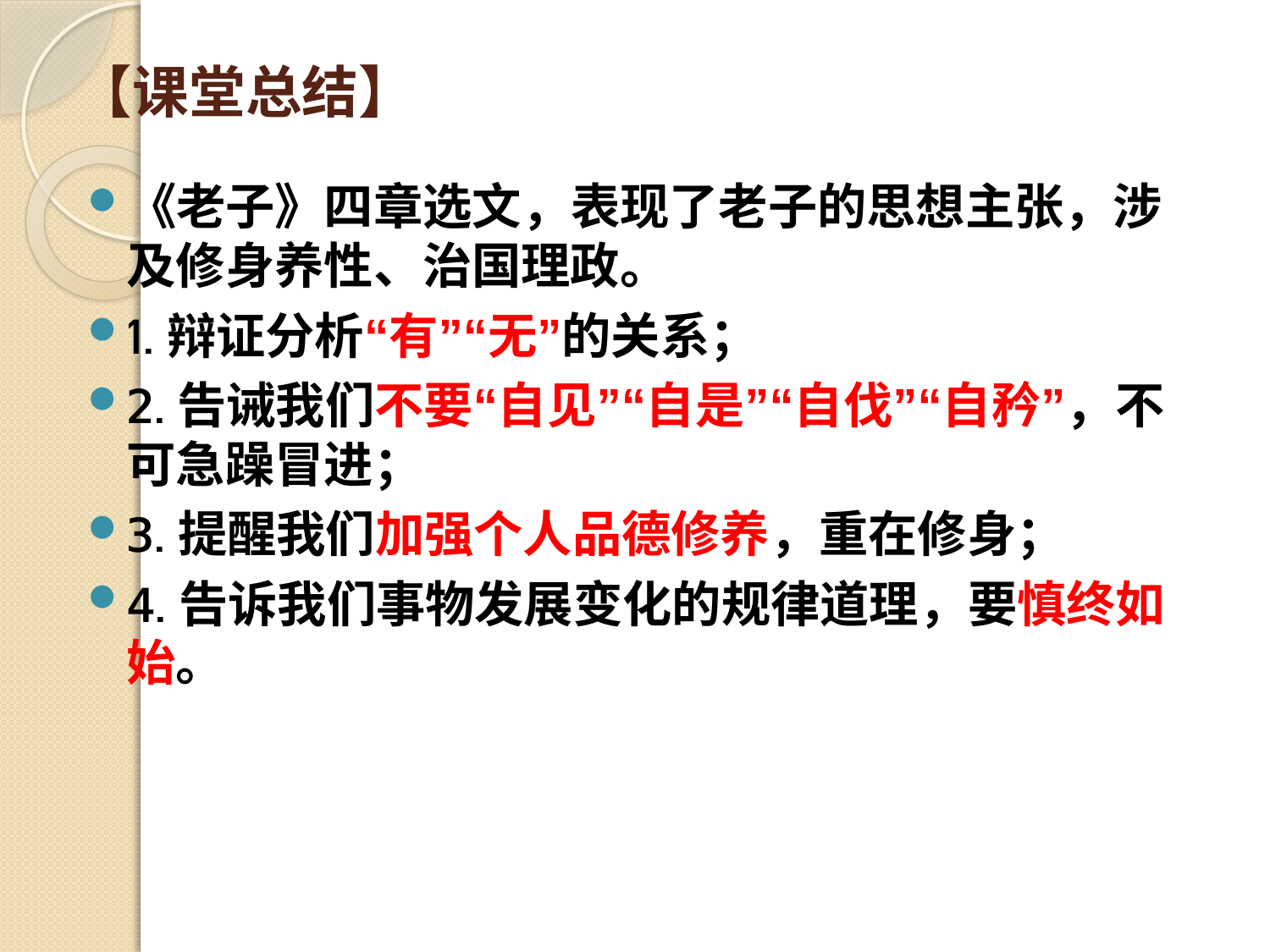

# 【课堂总结】
《老子》四章选文，表现了老子的思想主张，涉及修身养性、治国理政。
1.辩证分析“有”“无”的关系；
2.告诫我们不要“自见”“自是”“自伐”“自矜”，不可急躁冒进；
3.提醒我们加强个人品德修养，重在修身；
4.告诉我们事物发展变化的规律道理，要慎终如始。